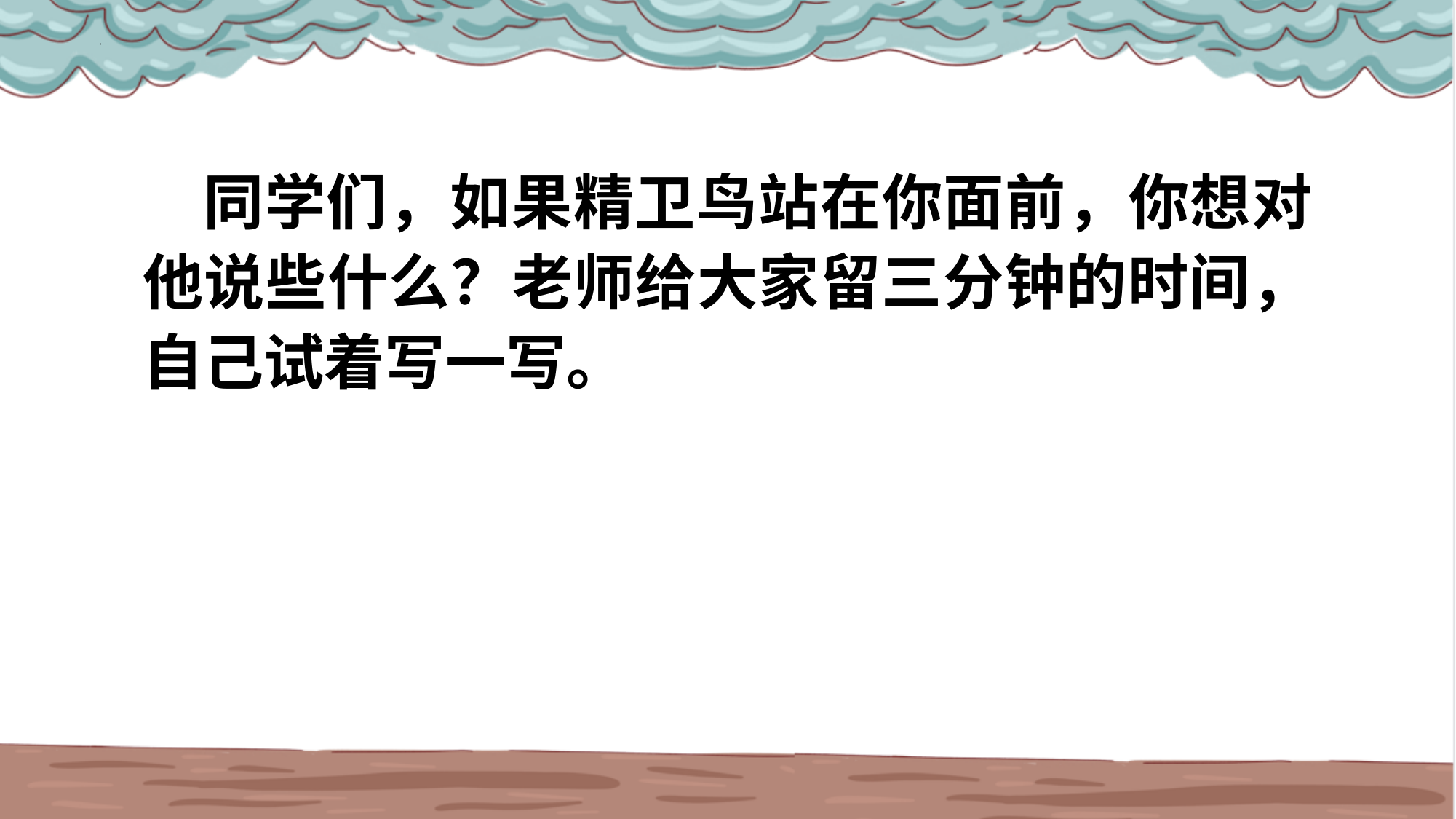

同学们，如果精卫鸟站在你面前，你想对他说些什么？老师给大家留三分钟的时间，自己试着写一写。